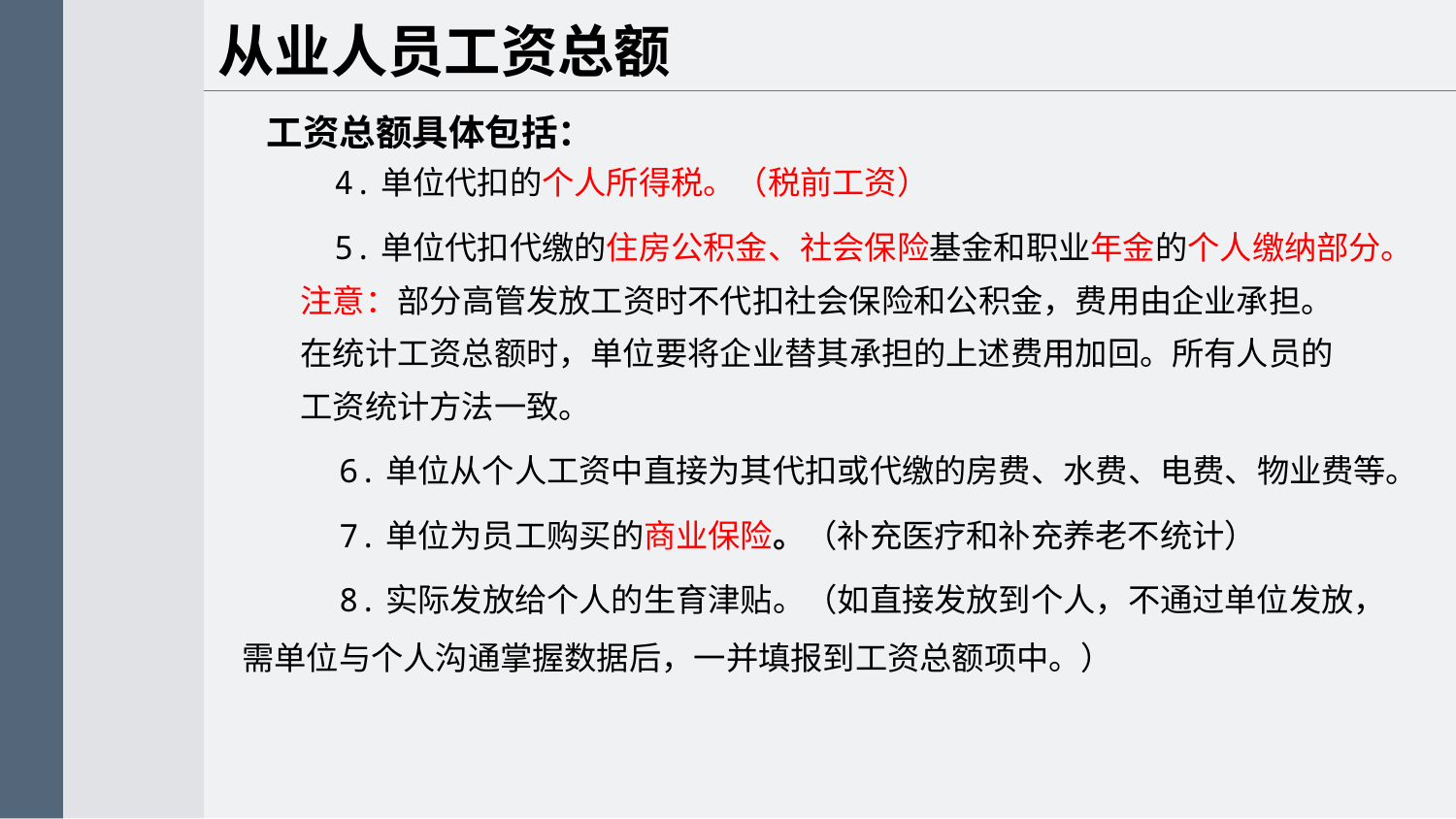

从业人员工资总额

 4.单位代扣的个人所得税。（税前工资）
 5.单位代扣代缴的住房公积金、社会保险基金和职业年金的个人缴纳部分。
       注意：部分高管发放工资时不代扣社会保险和公积金，费用由企业承担。
       在统计工资总额时，单位要将企业替其承担的上述费用加回。所有人员的
       工资统计方法一致。
     6.单位从个人工资中直接为其代扣或代缴的房费、水费、电费、物业费等。
     7.单位为员工购买的商业保险。（补充医疗和补充养老不统计）
     8.实际发放给个人的生育津贴。（如直接发放到个人，不通过单位发放，需单位与个人沟通掌握数据后，一并填报到工资总额项中。）
工资总额具体包括：